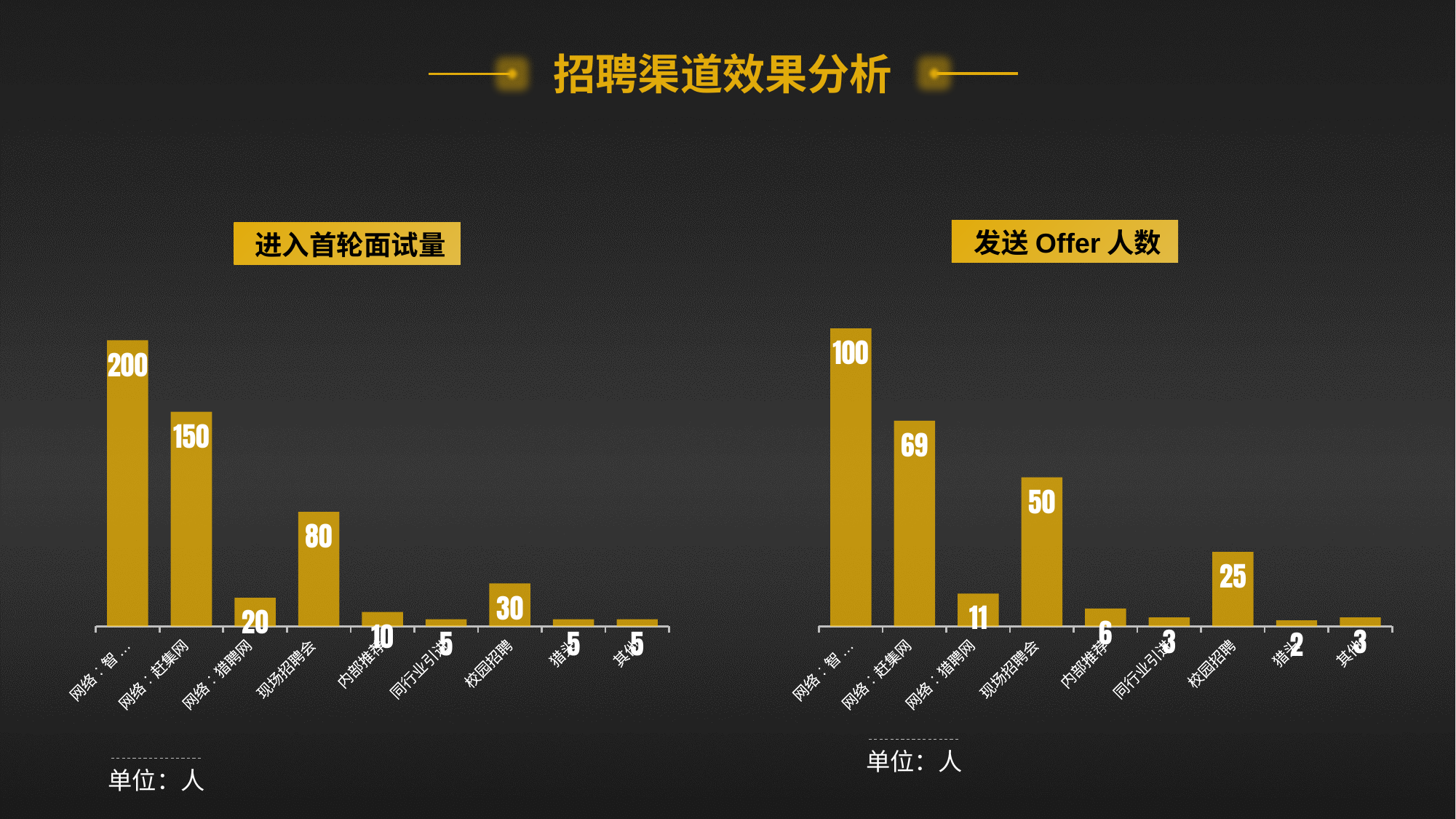

招聘渠道效果分析

发送Offer人数

进入首轮面试量

### Chart

| Category | 人数 |
|---|---|
| 网络：智联招聘
 | 200.0 |
| 网络：赶集网
 | 150.0 |
| 网络：猎聘网
 | 20.0 |
| 现场招聘会
 | 80.0 |
| 内部推荐 | 10.0 |
| 同行业引进 | 5.0 |
| 校园招聘 | 30.0 |
| 猎头 | 5.0 |
| 其他 | 5.0 |

### Chart

| Category | 人数 |
|---|---|
| 网络：智联招聘
 | 100.0 |
| 网络：赶集网
 | 69.0 |
| 网络：猎聘网
 | 11.0 |
| 现场招聘会
 | 50.0 |
| 内部推荐 | 6.0 |
| 同行业引进 | 3.0 |
| 校园招聘 | 25.0 |
| 猎头 | 2.0 |
| 其他 | 3.0 |
单位：人
单位：人